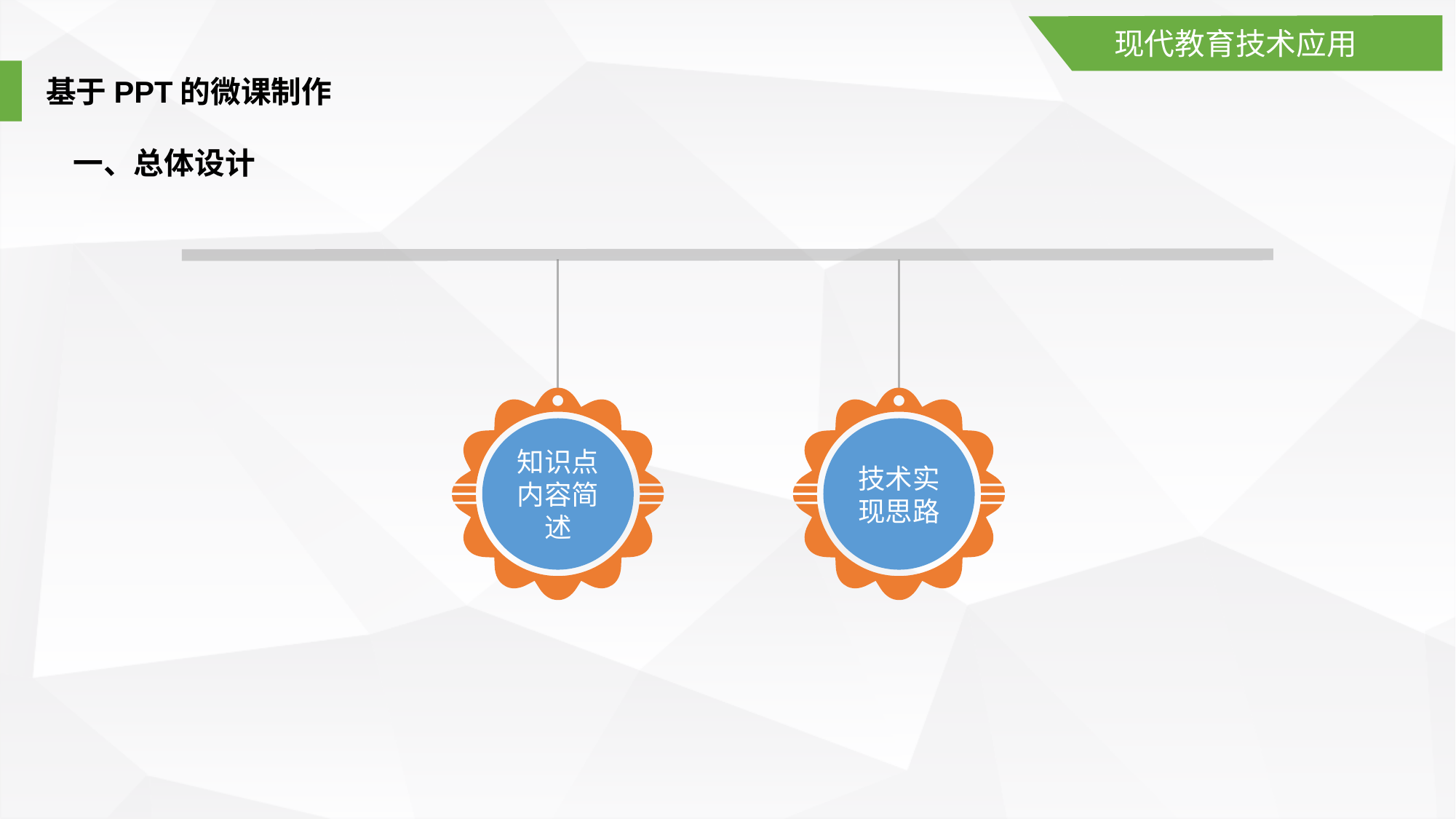

现代教育技术应用

基于PPT的微课制作
一、总体设计

知识点内容简述
技术实现思路